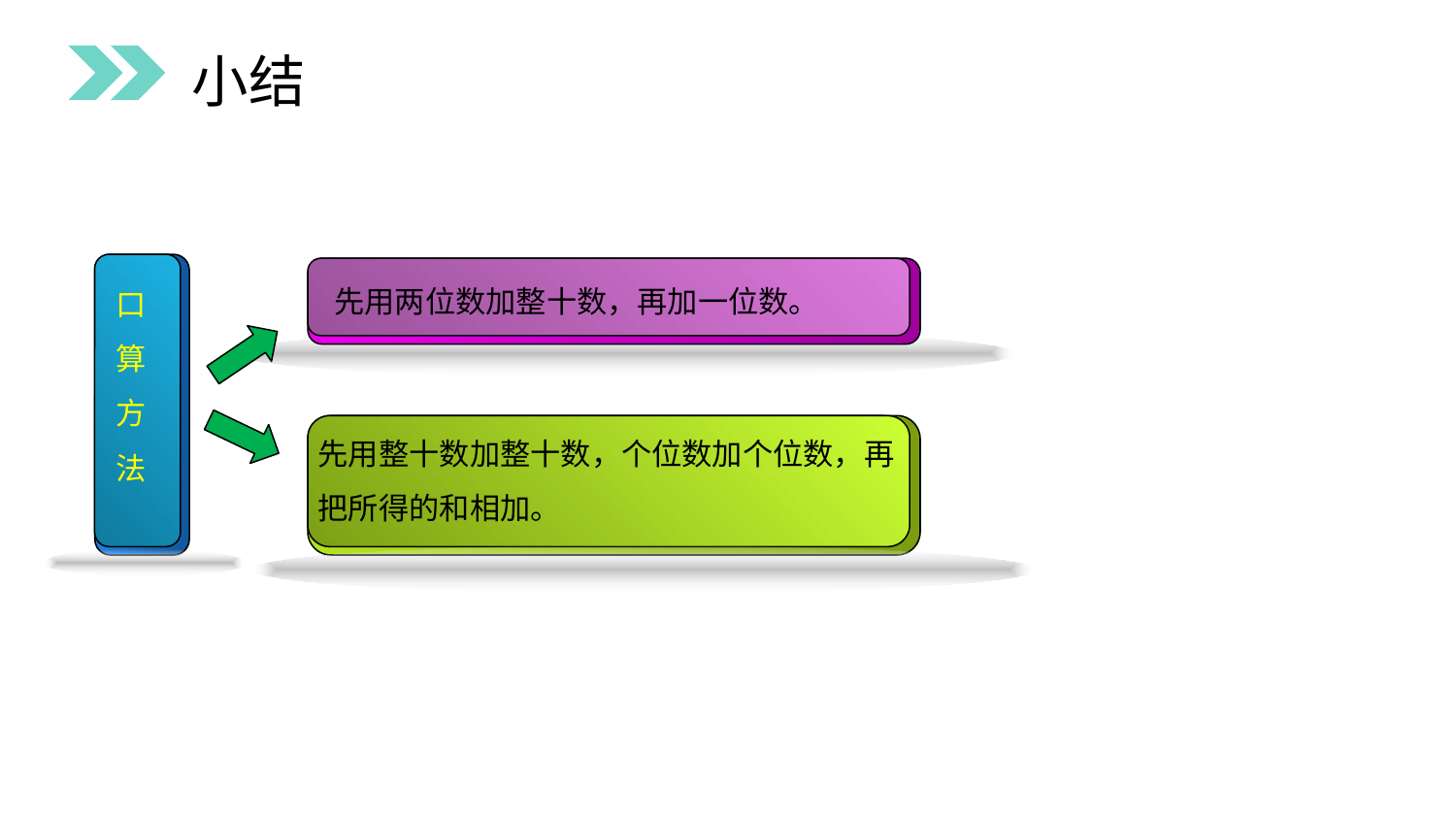

小结

先用两位数加整十数，再加一位数。
口
算
方
法

先用整十数加整十数，个位数加个位数，再把所得的和相加。